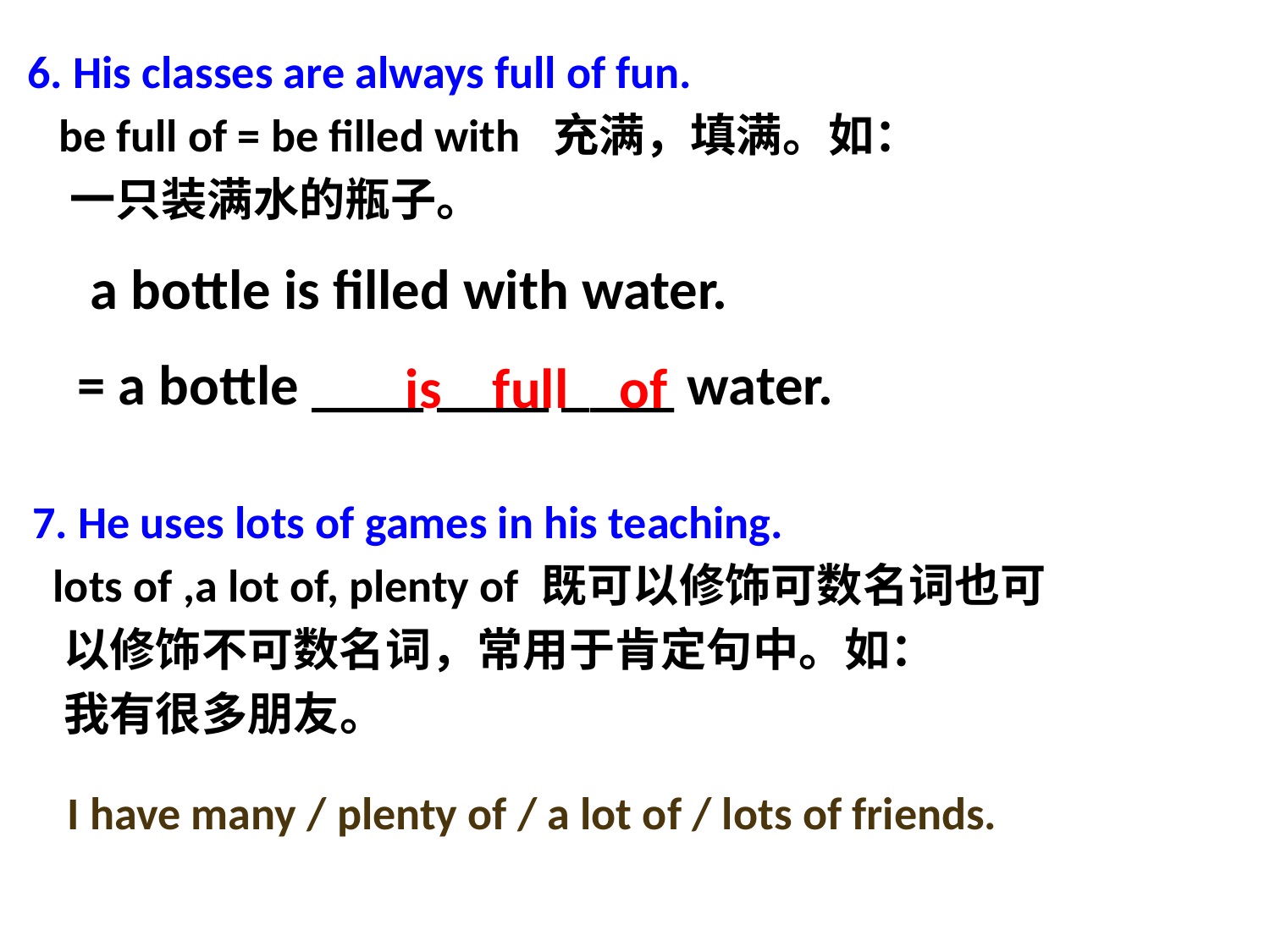

6. His classes are always full of fun.
   be full of = be filled with  充满，填满。如：
   一只装满水的瓶子。
 a bottle is filled with water.
= a bottle ____ ____ ____ water.
   is    full    of
7. He uses lots of games in his teaching.
  lots of ,a lot of, plenty of 既可以修饰可数名词也可
  以修饰不可数名词，常用于肯定句中。如：
  我有很多朋友。

I have many / plenty of / a lot of / lots of friends.